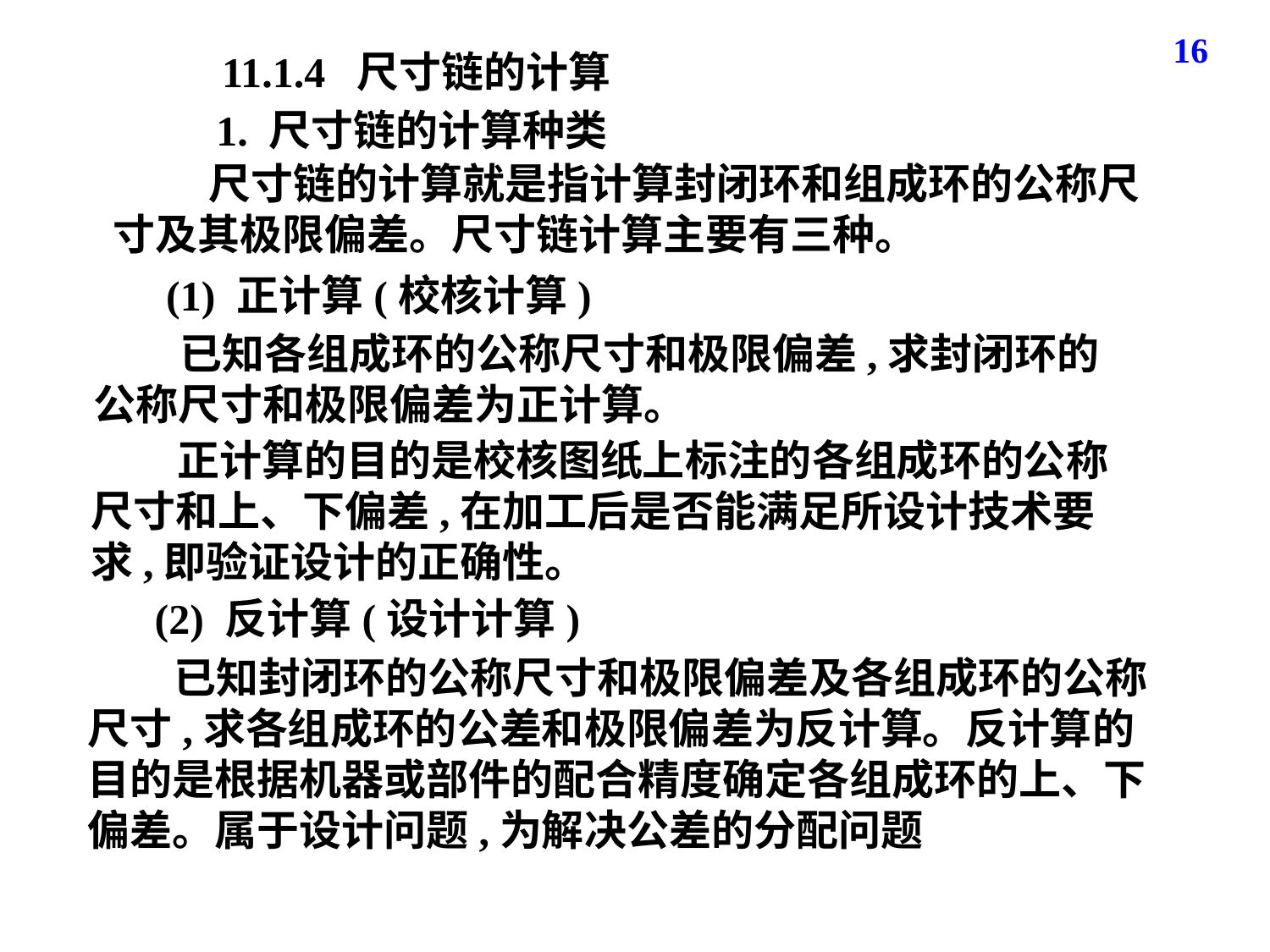

16
11.1.4  尺寸链的计算
1. 尺寸链的计算种类
         尺寸链的计算就是指计算封闭环和组成环的公称尺寸及其极限偏差。尺寸链计算主要有三种。
(1) 正计算(校核计算)
        已知各组成环的公称尺寸和极限偏差,求封闭环的公称尺寸和极限偏差为正计算。
        正计算的目的是校核图纸上标注的各组成环的公称尺寸和上、下偏差,在加工后是否能满足所设计技术要求,即验证设计的正确性。
(2) 反计算(设计计算)
        已知封闭环的公称尺寸和极限偏差及各组成环的公称尺寸,求各组成环的公差和极限偏差为反计算。反计算的目的是根据机器或部件的配合精度确定各组成环的上、下偏差。属于设计问题,为解决公差的分配问题